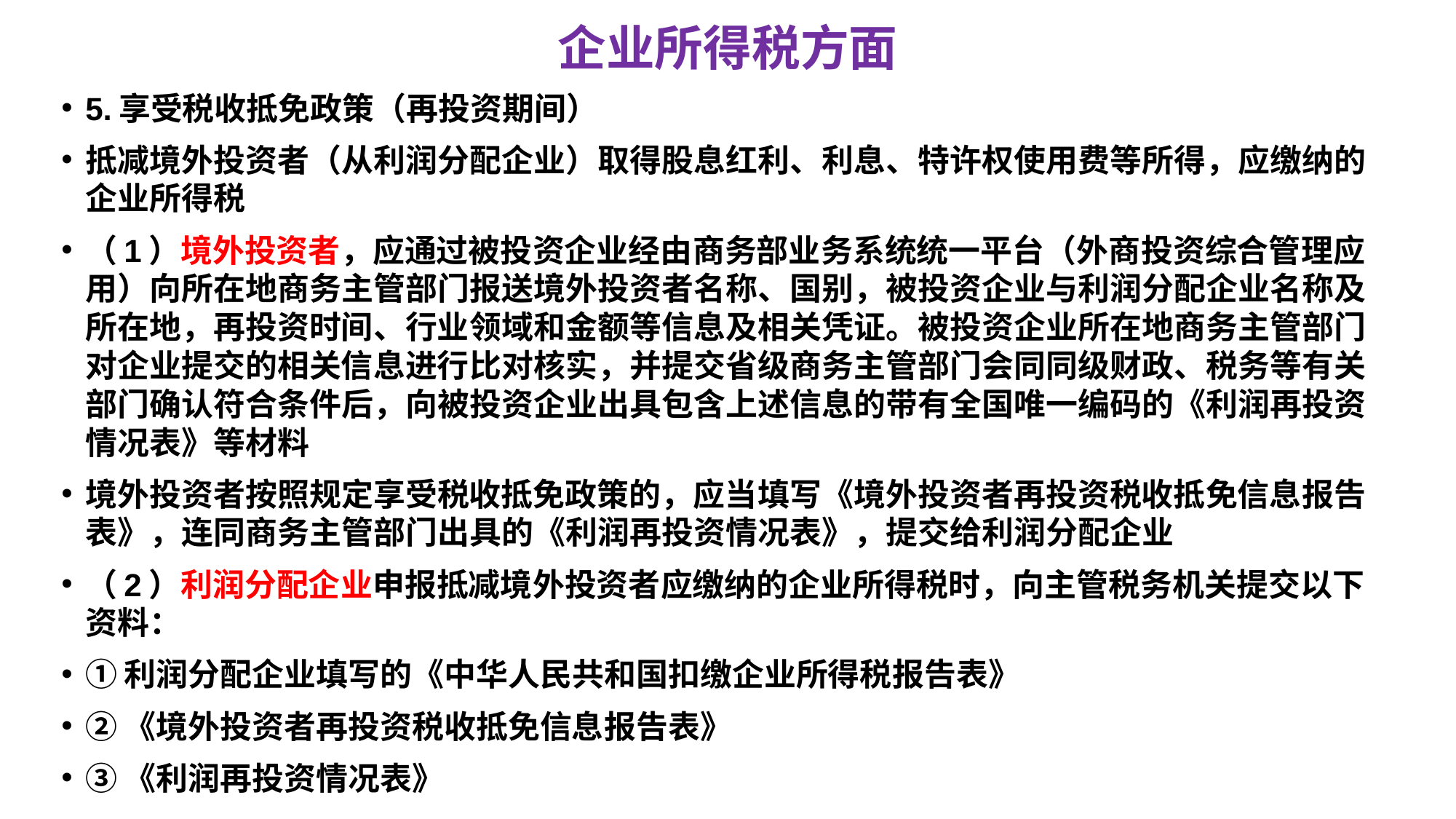

# 企业所得税方面
5.享受税收抵免政策（再投资期间）
抵减境外投资者（从利润分配企业）取得股息红利、利息、特许权使用费等所得，应缴纳的企业所得税
（1）境外投资者，应通过被投资企业经由商务部业务系统统一平台（外商投资综合管理应用）向所在地商务主管部门报送境外投资者名称、国别，被投资企业与利润分配企业名称及所在地，再投资时间、行业领域和金额等信息及相关凭证。被投资企业所在地商务主管部门对企业提交的相关信息进行比对核实，并提交省级商务主管部门会同同级财政、税务等有关部门确认符合条件后，向被投资企业出具包含上述信息的带有全国唯一编码的《利润再投资情况表》等材料
境外投资者按照规定享受税收抵免政策的，应当填写《境外投资者再投资税收抵免信息报告表》，连同商务主管部门出具的《利润再投资情况表》，提交给利润分配企业
（2）利润分配企业申报抵减境外投资者应缴纳的企业所得税时，向主管税务机关提交以下资料：
①利润分配企业填写的《中华人民共和国扣缴企业所得税报告表》
②《境外投资者再投资税收抵免信息报告表》
③《利润再投资情况表》